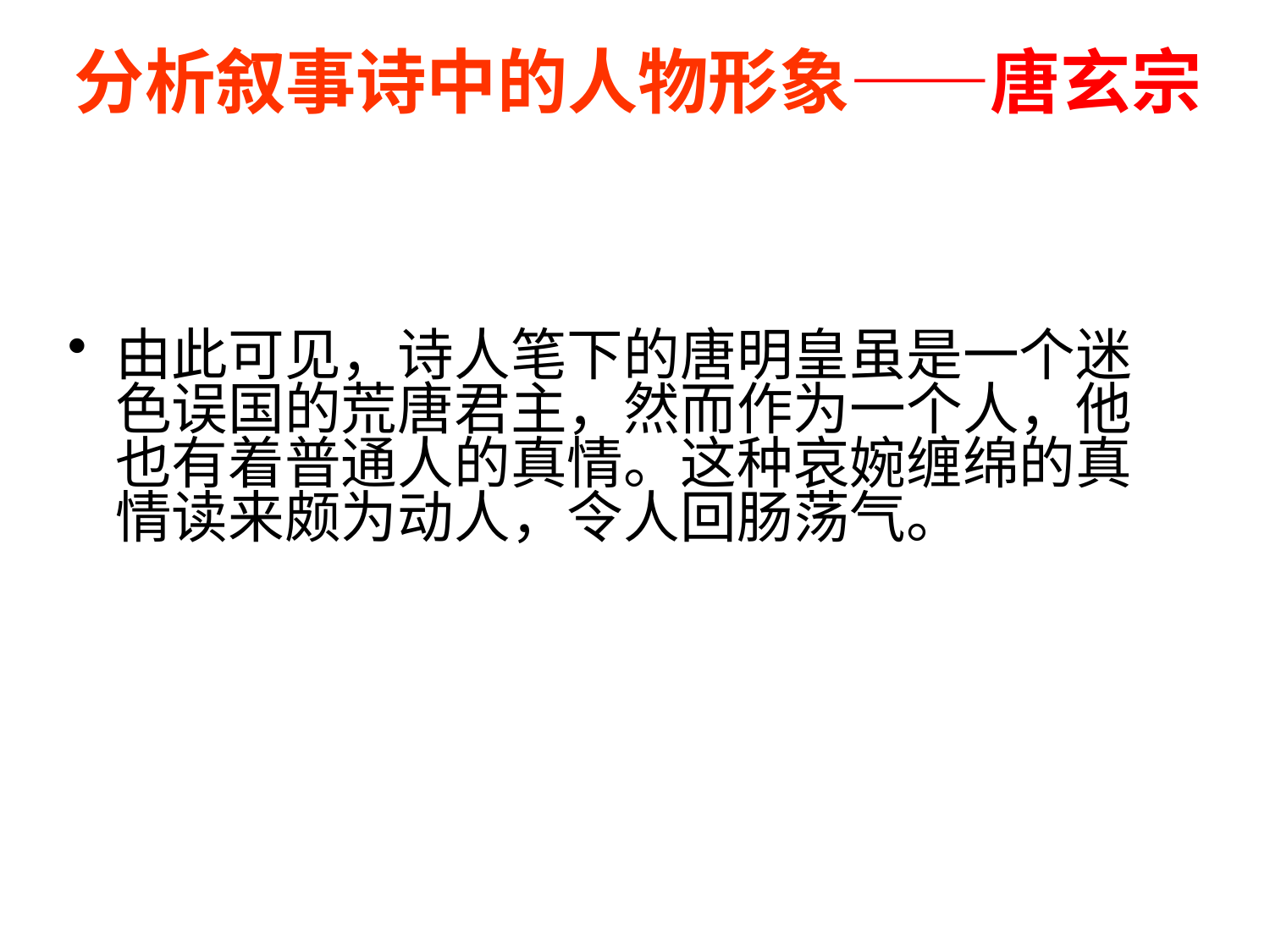

分析叙事诗中的人物形象——唐玄宗
由此可见，诗人笔下的唐明皇虽是一个迷色误国的荒唐君主，然而作为一个人，他也有着普通人的真情。这种哀婉缠绵的真情读来颇为动人，令人回肠荡气。